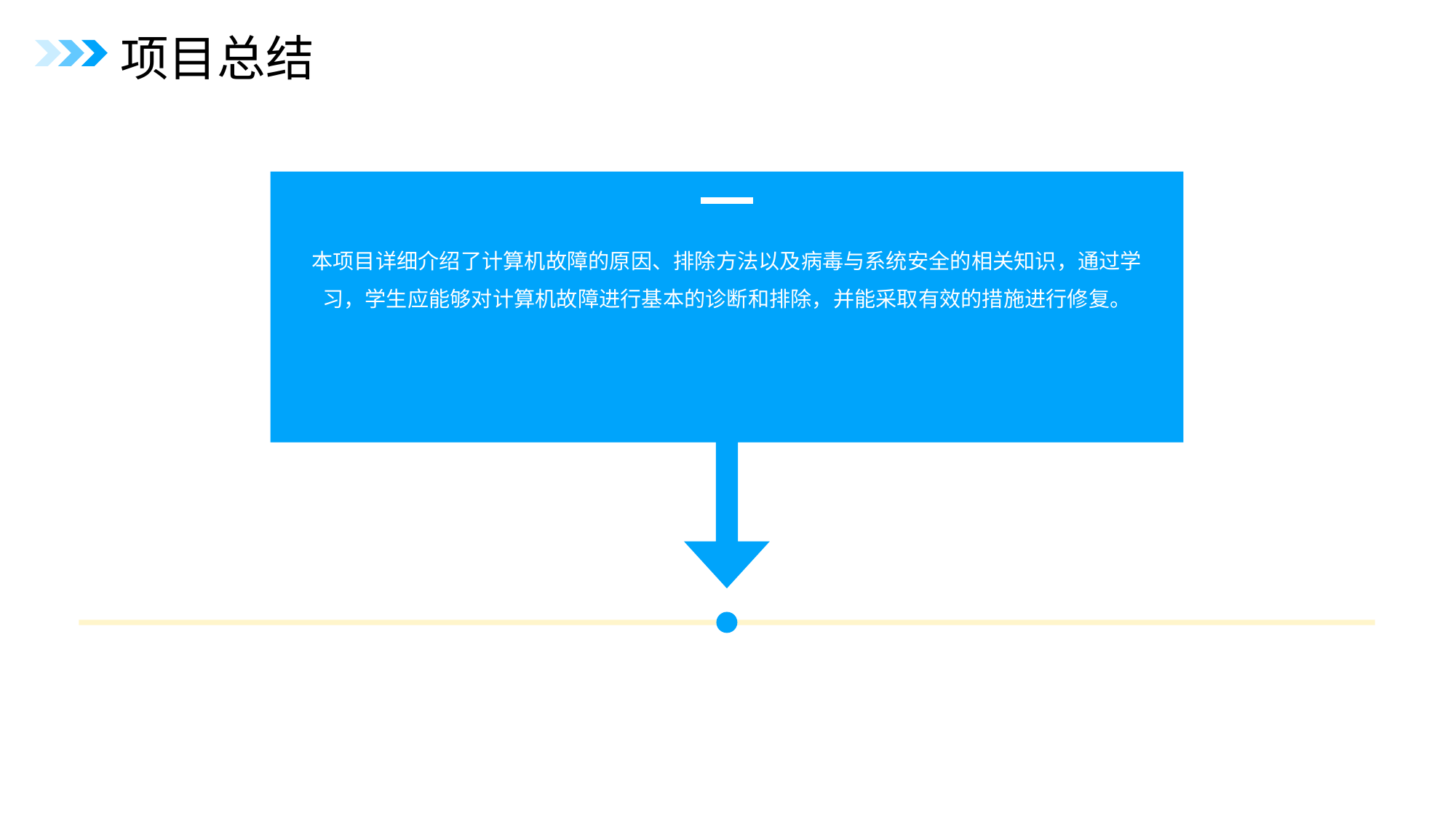

项目总结

本项目详细介绍了计算机故障的原因、排除方法以及病毒与系统安全的相关知识，通过学习，学生应能够对计算机故障进行基本的诊断和排除，并能采取有效的措施进行修复。